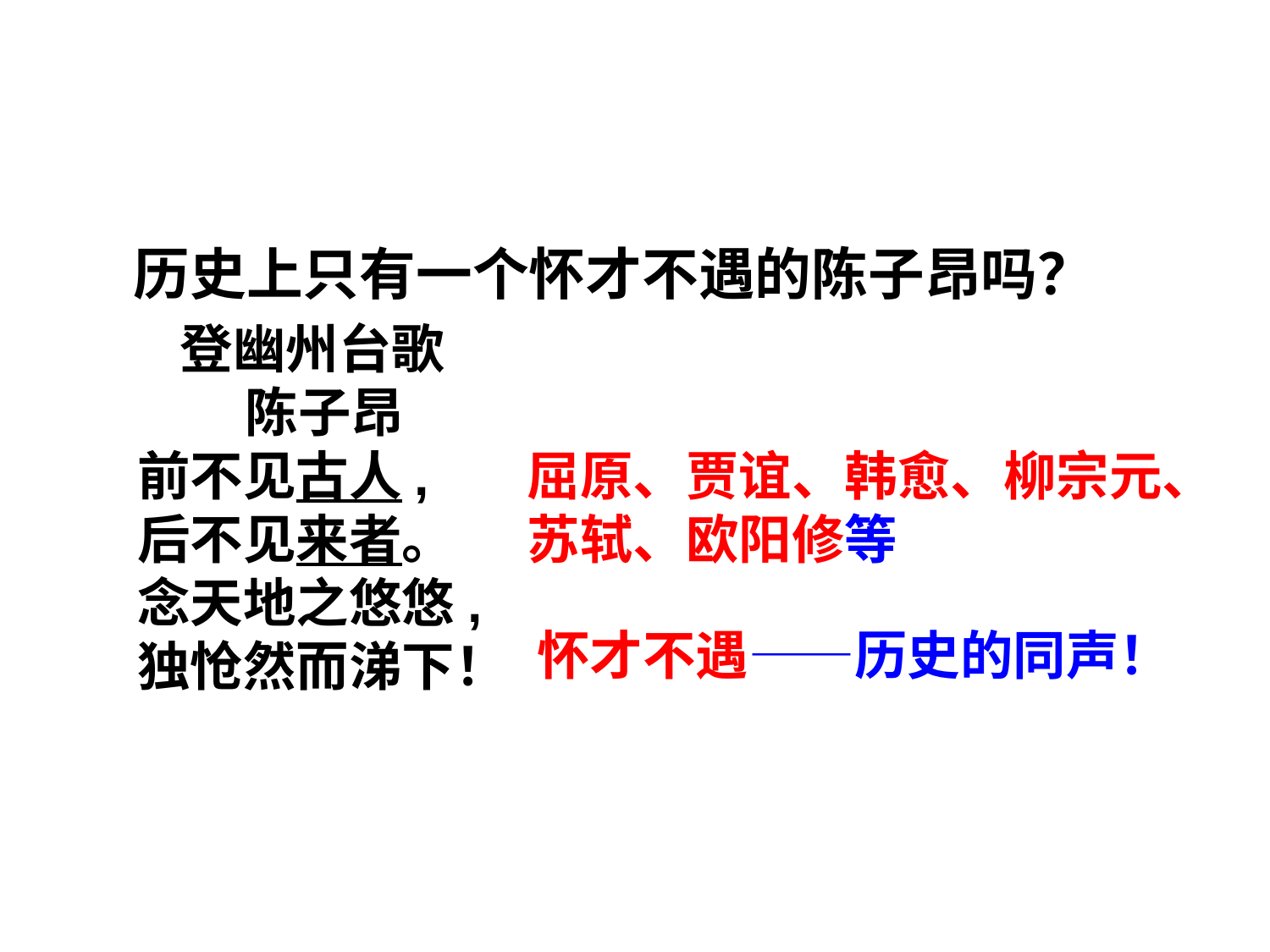

历史上只有一个怀才不遇的陈子昂吗？
登幽州台歌
陈子昂
前不见古人,
后不见来者。
念天地之悠悠,
独怆然而涕下！
屈原、贾谊、韩愈、柳宗元、苏轼、欧阳修等
怀才不遇——历史的同声！